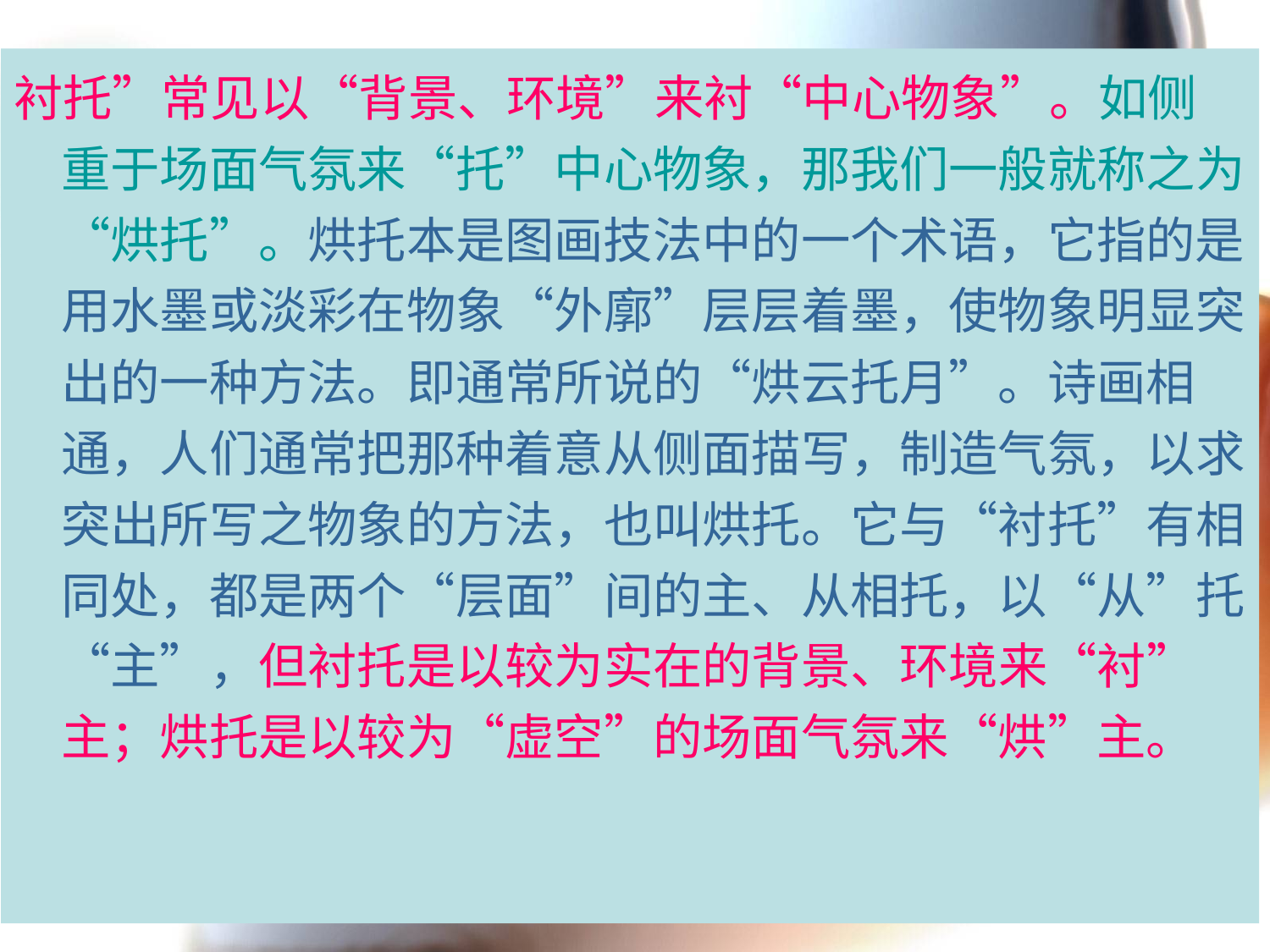

衬托”常见以“背景、环境”来衬“中心物象”。如侧重于场面气氛来“托”中心物象，那我们一般就称之为“烘托”。烘托本是图画技法中的一个术语，它指的是用水墨或淡彩在物象“外廓”层层着墨，使物象明显突出的一种方法。即通常所说的“烘云托月”。诗画相通，人们通常把那种着意从侧面描写，制造气氛，以求突出所写之物象的方法，也叫烘托。它与“衬托”有相同处，都是两个“层面”间的主、从相托，以“从”托“主”，但衬托是以较为实在的背景、环境来“衬”主；烘托是以较为“虚空”的场面气氛来“烘”主。